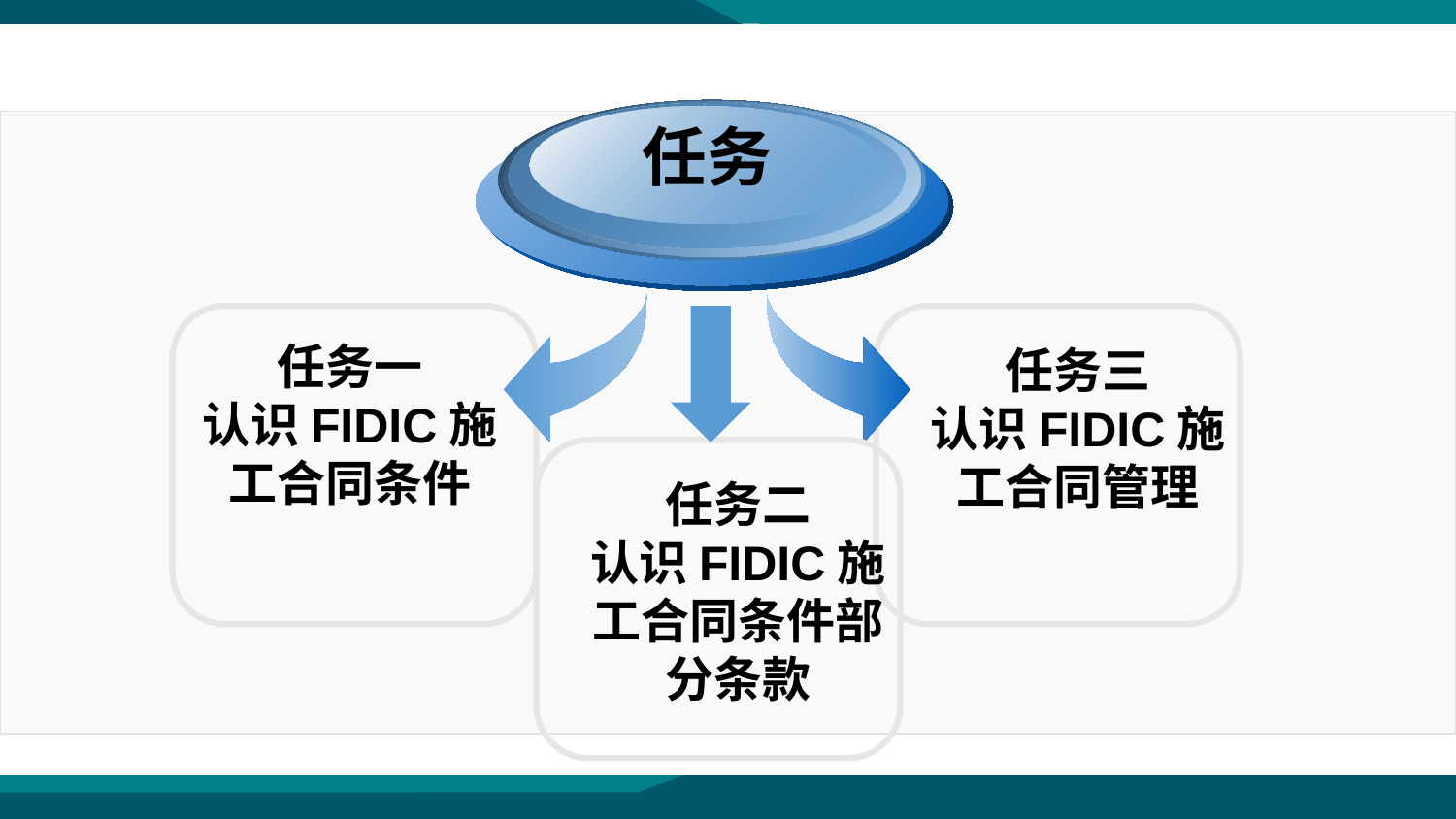

任务

任务一
认识FIDIC施工合同条件

任务三
认识FIDIC施工合同管理

任务二
认识FIDIC施工合同条件部分条款